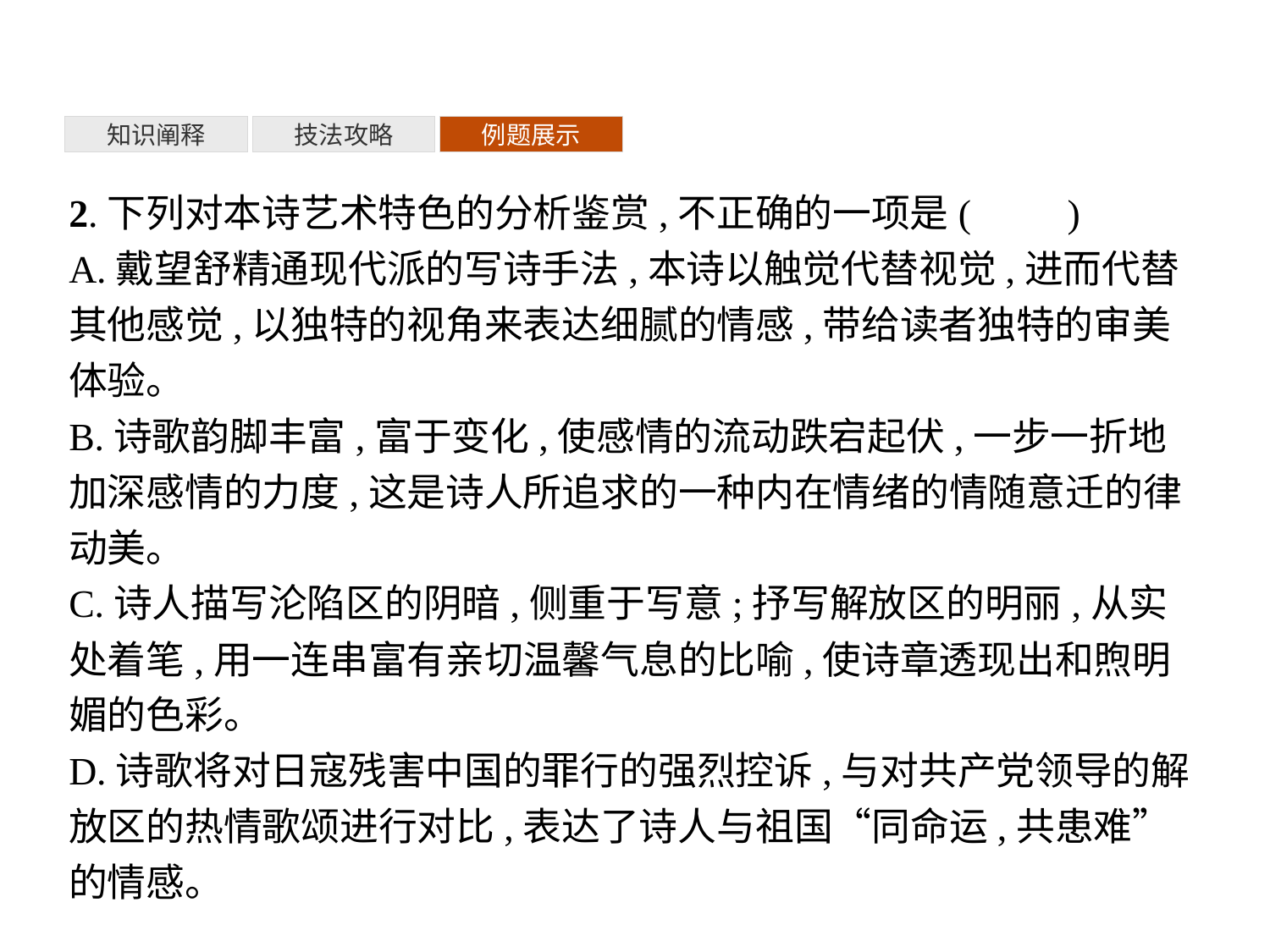

知识阐释
技法攻略
例题展示
2.下列对本诗艺术特色的分析鉴赏,不正确的一项是(　　)
A.戴望舒精通现代派的写诗手法,本诗以触觉代替视觉,进而代替其他感觉,以独特的视角来表达细腻的情感,带给读者独特的审美体验。
B.诗歌韵脚丰富,富于变化,使感情的流动跌宕起伏,一步一折地加深感情的力度,这是诗人所追求的一种内在情绪的情随意迁的律动美。
C.诗人描写沦陷区的阴暗,侧重于写意;抒写解放区的明丽,从实处着笔,用一连串富有亲切温馨气息的比喻,使诗章透现出和煦明媚的色彩。
D.诗歌将对日寇残害中国的罪行的强烈控诉,与对共产党领导的解放区的热情歌颂进行对比,表达了诗人与祖国“同命运,共患难”的情感。